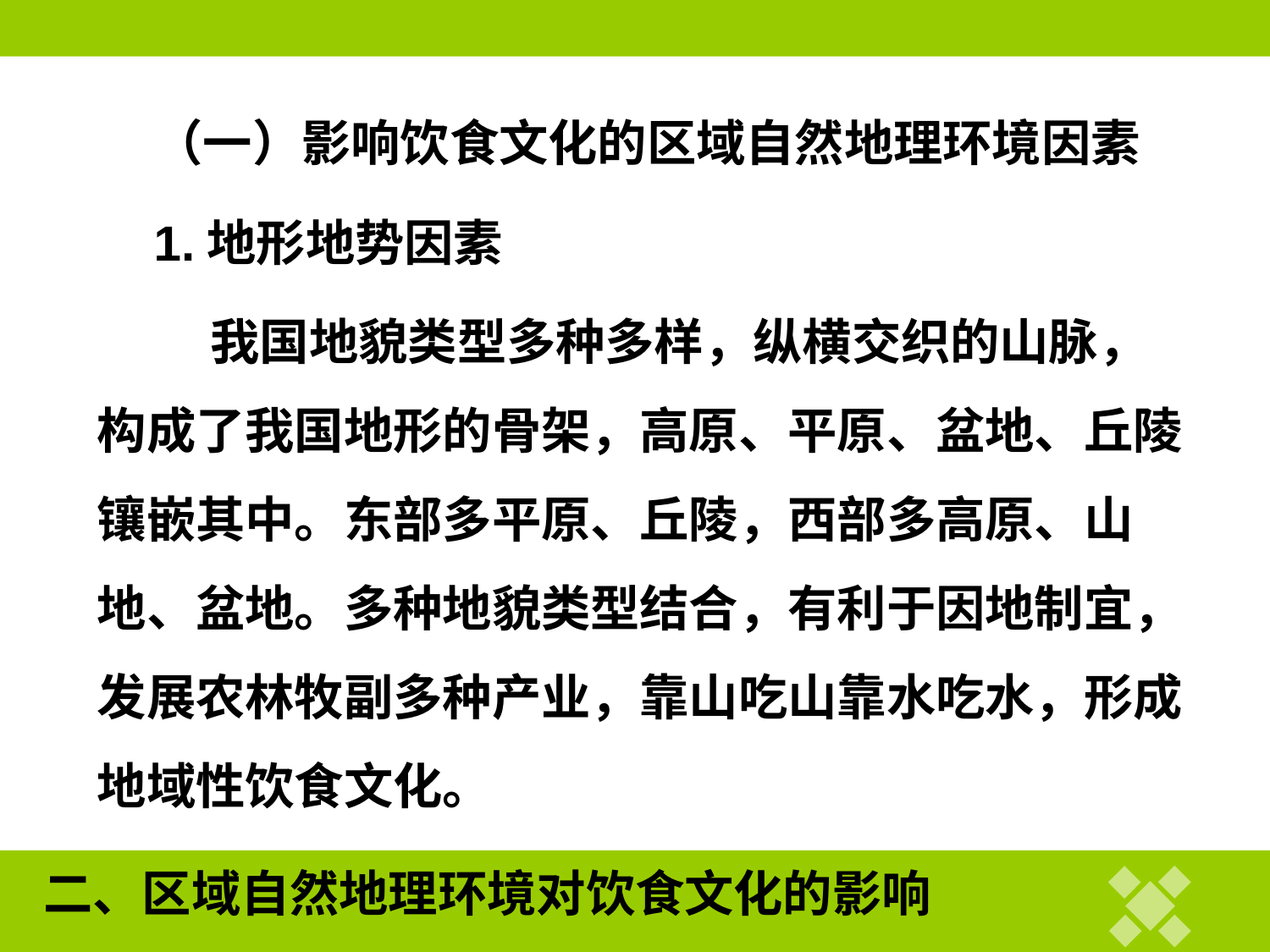

（一）影响饮食文化的区域自然地理环境因素
1.地形地势因素
    我国地貌类型多种多样，纵横交织的山脉，构成了我国地形的骨架，高原、平原、盆地、丘陵镶嵌其中。东部多平原、丘陵，西部多高原、山地、盆地。多种地貌类型结合，有利于因地制宜，发展农林牧副多种产业，靠山吃山靠水吃水，形成地域性饮食文化。
二、区域自然地理环境对饮食文化的影响